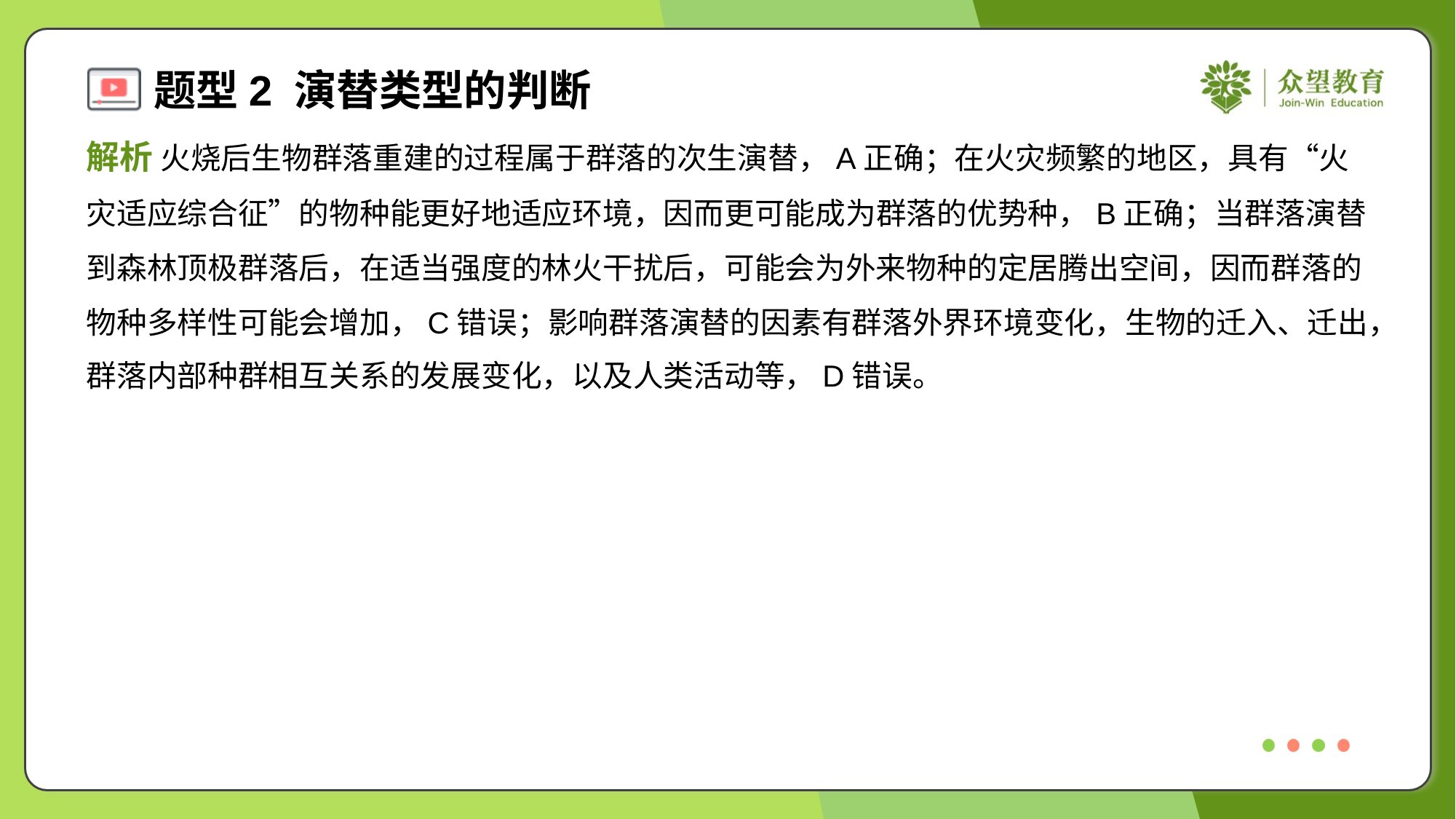

解析 火烧后生物群落重建的过程属于群落的次生演替，A正确；在火灾频繁的地区，具有“火
灾适应综合征”的物种能更好地适应环境，因而更可能成为群落的优势种，B正确；当群落演替
到森林顶极群落后，在适当强度的林火干扰后，可能会为外来物种的定居腾出空间，因而群落的
物种多样性可能会增加，C错误；影响群落演替的因素有群落外界环境变化，生物的迁入、迁出，
群落内部种群相互关系的发展变化，以及人类活动等，D错误。